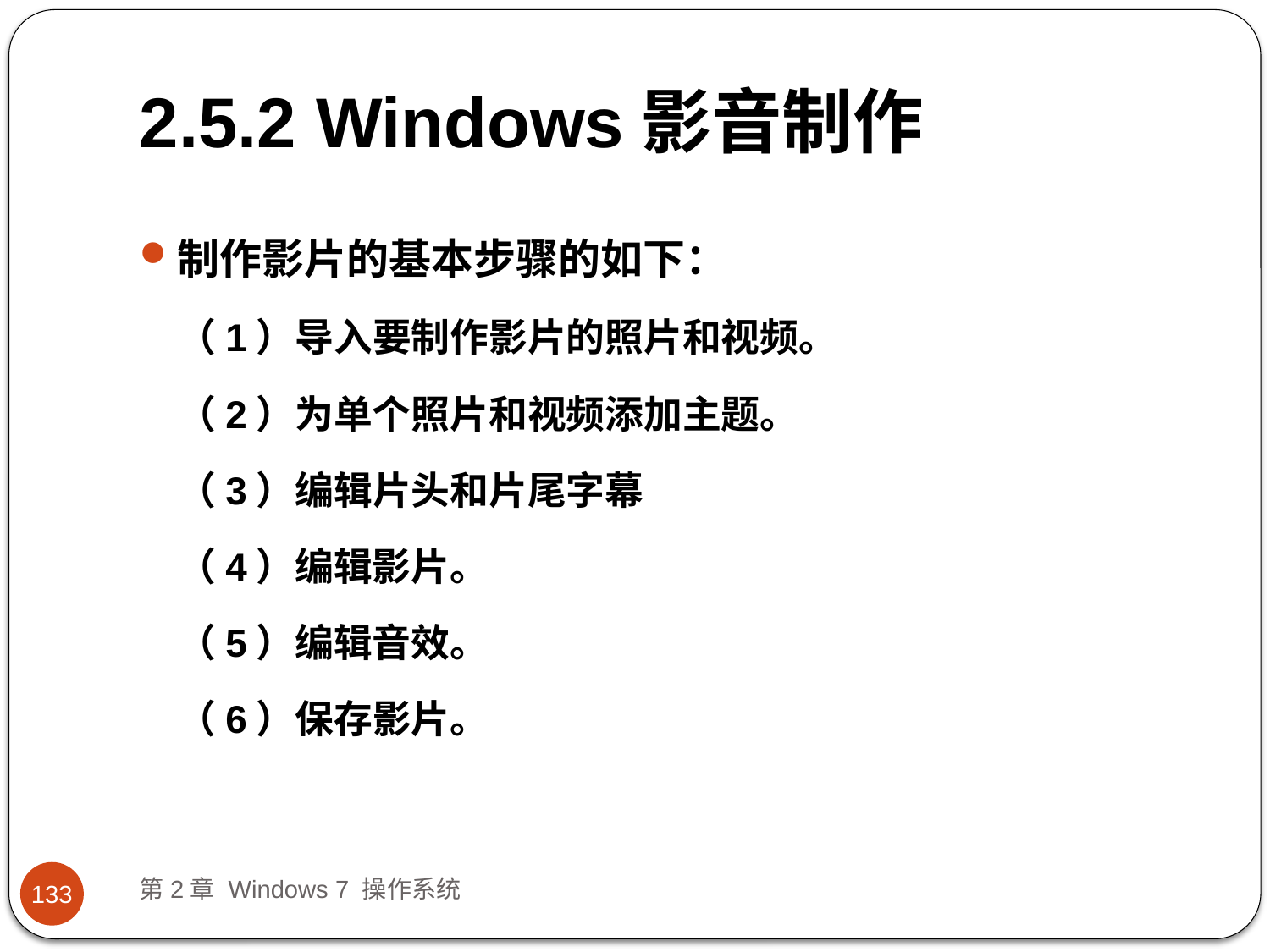

# 2.5.2 Windows影音制作
制作影片的基本步骤的如下：
（1）导入要制作影片的照片和视频。
（2）为单个照片和视频添加主题。
（3）编辑片头和片尾字幕
（4）编辑影片。
（5）编辑音效。
（6）保存影片。
第2章 Windows 7 操作系统
133